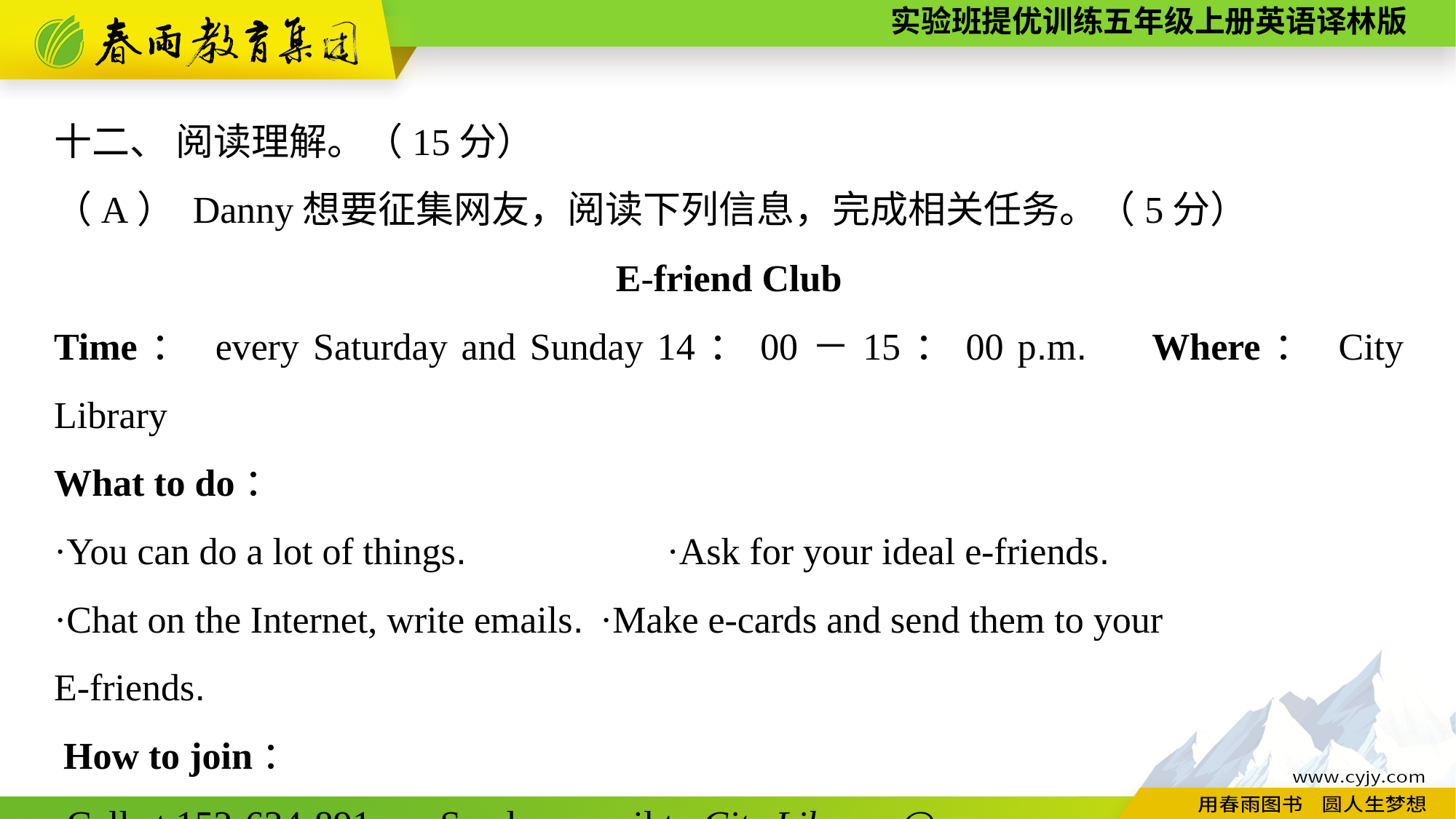

十二、 阅读理解。（15分）
（A） Danny想要征集网友，阅读下列信息，完成相关任务。（5分）
E-friend Club
Time： every Saturday and Sunday 14：00－15：00 p.m.　Where： City Library
What to do：
·You can do a lot of things.　　　        ·Ask for your ideal e-friends.
·Chat on the Internet, write emails.	·Make e-cards and send them to your
E-friends.
 How to join：
·Call at 152-634-891　·Send an email to City Library @.com